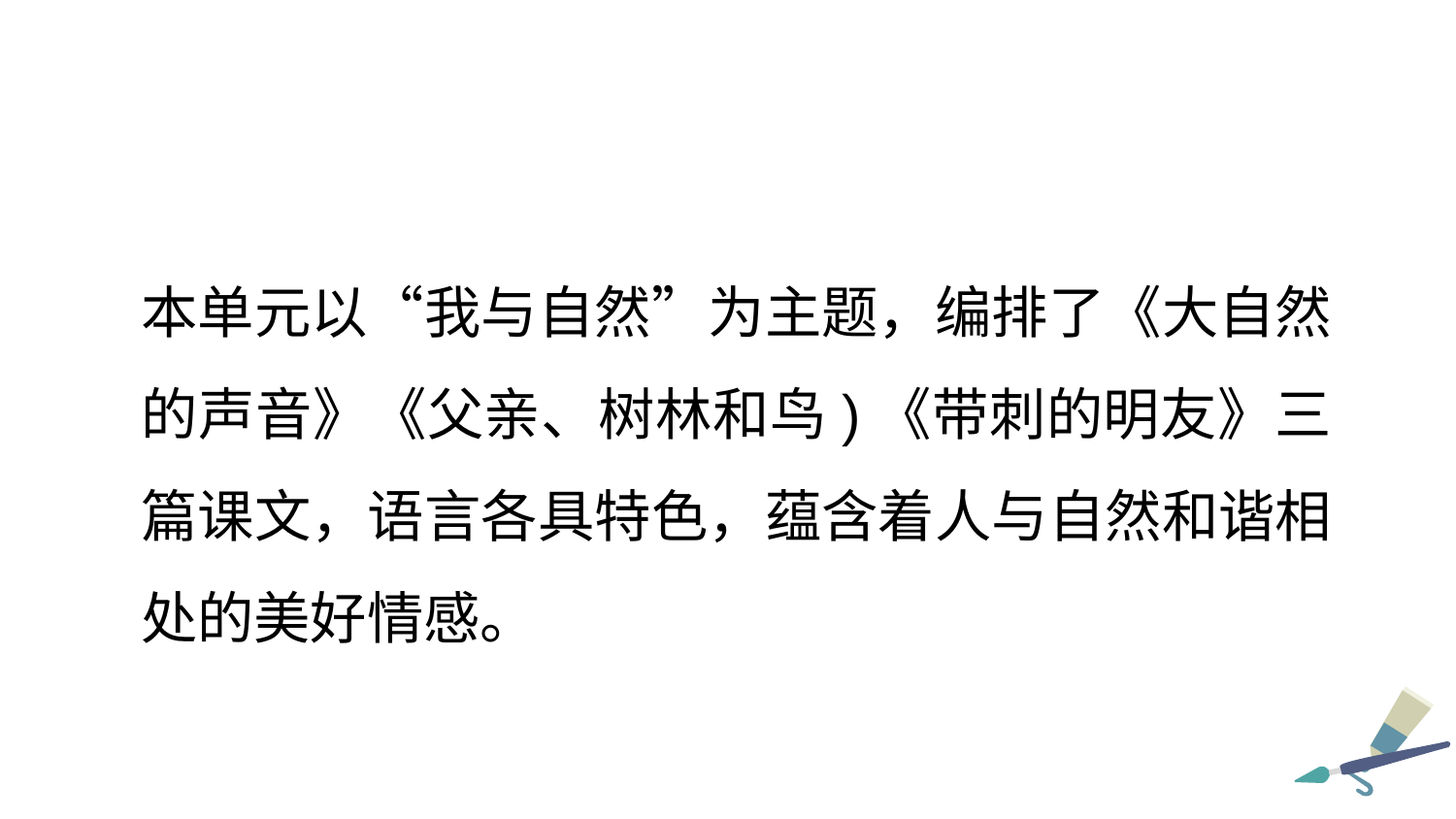

本单元以“我与自然”为主题，编排了《大自然的声音》《父亲、树林和鸟)《带刺的明友》三篇课文，语言各具特色，蕴含着人与自然和谐相处的美好情感。